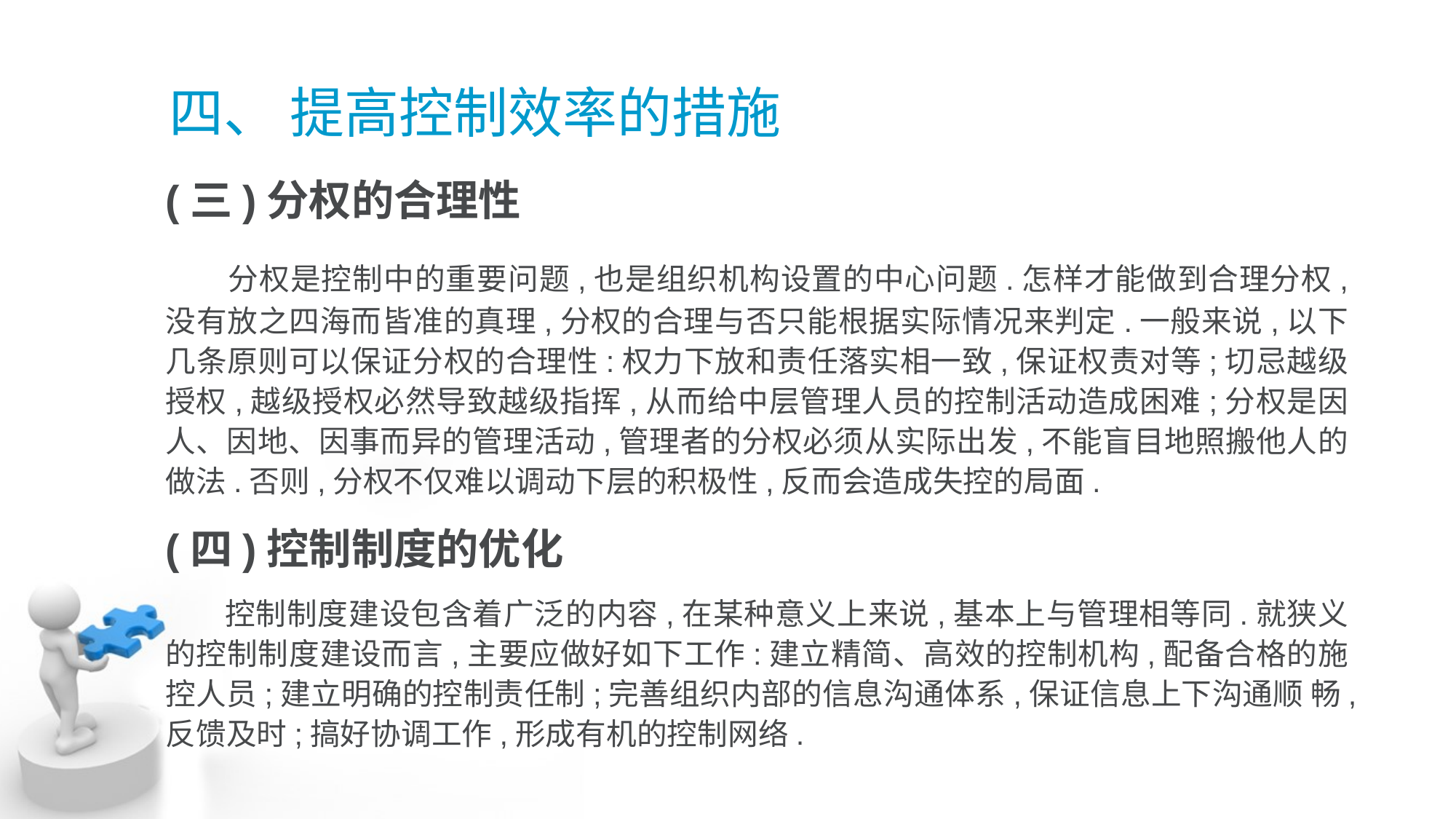

# 四、 提高控制效率的措施
(三)分权的合理性
     分权是控制中的重要问题,也是组织机构设置的中心问题.怎样才能做到合理分权, 没有放之四海而皆准的真理,分权的合理与否只能根据实际情况来判定.一般来说,以下 几条原则可以保证分权的合理性:权力下放和责任落实相一致,保证权责对等;切忌越级 授权,越级授权必然导致越级指挥,从而给中层管理人员的控制活动造成困难;分权是因 人、因地、因事而异的管理活动,管理者的分权必须从实际出发,不能盲目地照搬他人的 做法.否则,分权不仅难以调动下层的积极性,反而会造成失控的局面.
(四)控制制度的优化
       控制制度建设包含着广泛的内容,在某种意义上来说,基本上与管理相等同.就狭义 的控制制度建设而言,主要应做好如下工作:建立精简、高效的控制机构,配备合格的施 控人员;建立明确的控制责任制;完善组织内部的信息沟通体系,保证信息上下沟通顺 畅,反馈及时;搞好协调工作,形成有机的控制网络.